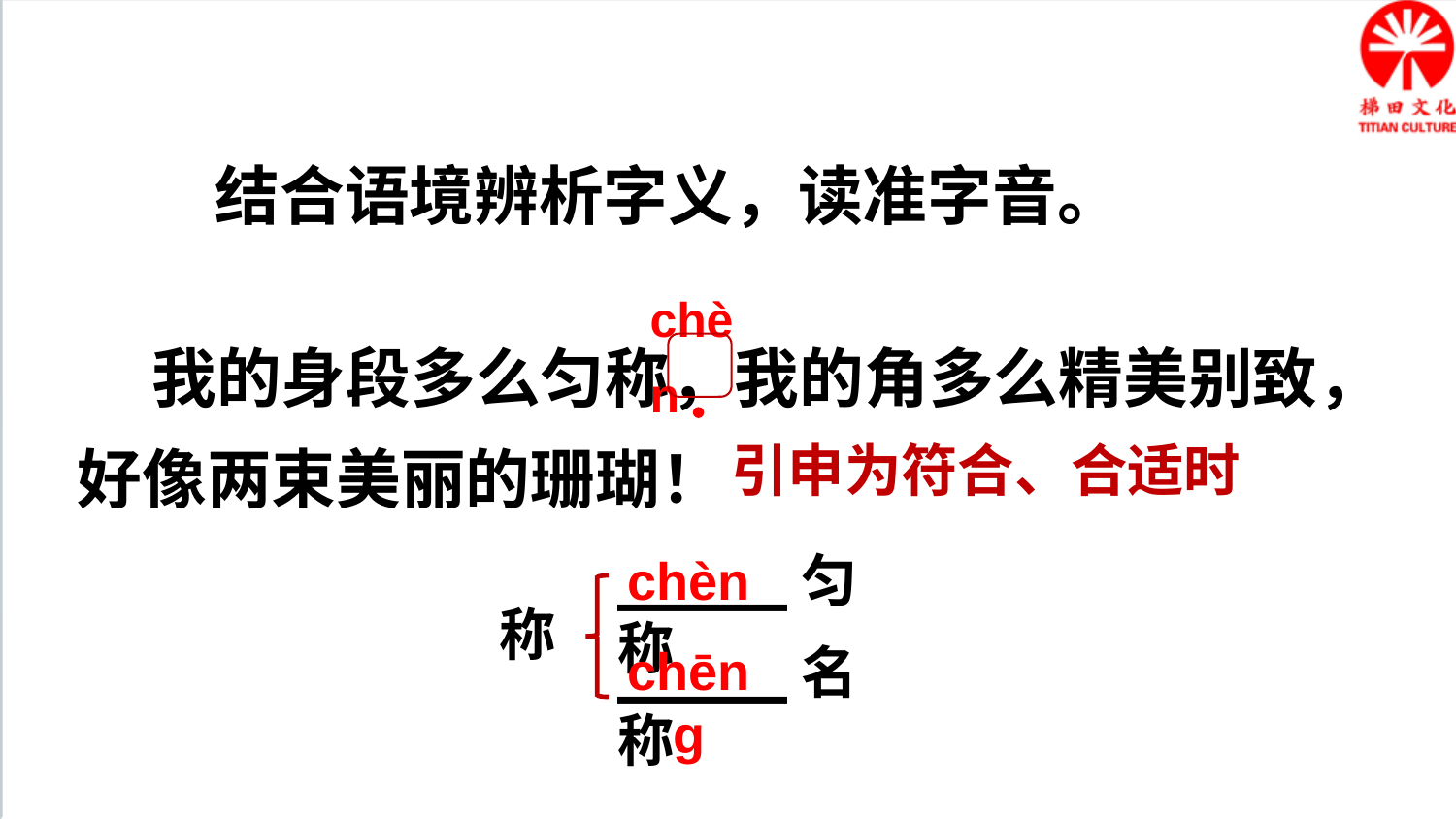

结合语境辨析字义，读准字音。
chèn
    我的身段多么匀称，我的角多么精美别致，好像两束美丽的珊瑚！

引申为符合、合适时
_____匀称

称
_____名称
chèn
chēng